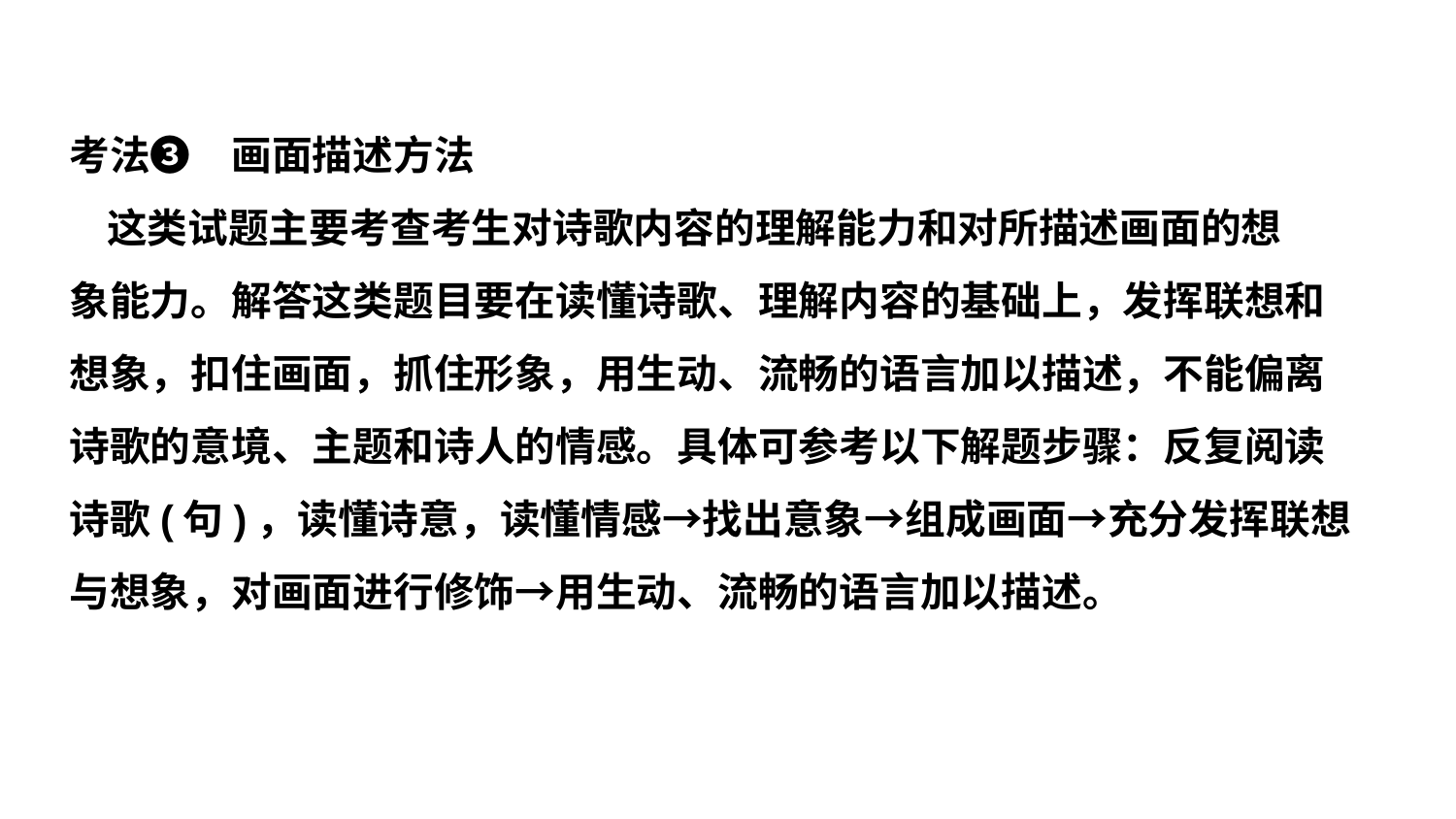

考法❸　画面描述方法
   这类试题主要考查考生对诗歌内容的理解能力和对所描述画面的想
象能力。解答这类题目要在读懂诗歌、理解内容的基础上，发挥联想和
想象，扣住画面，抓住形象，用生动、流畅的语言加以描述，不能偏离
诗歌的意境、主题和诗人的情感。具体可参考以下解题步骤：反复阅读
诗歌(句)，读懂诗意，读懂情感→找出意象→组成画面→充分发挥联想
与想象，对画面进行修饰→用生动、流畅的语言加以描述。